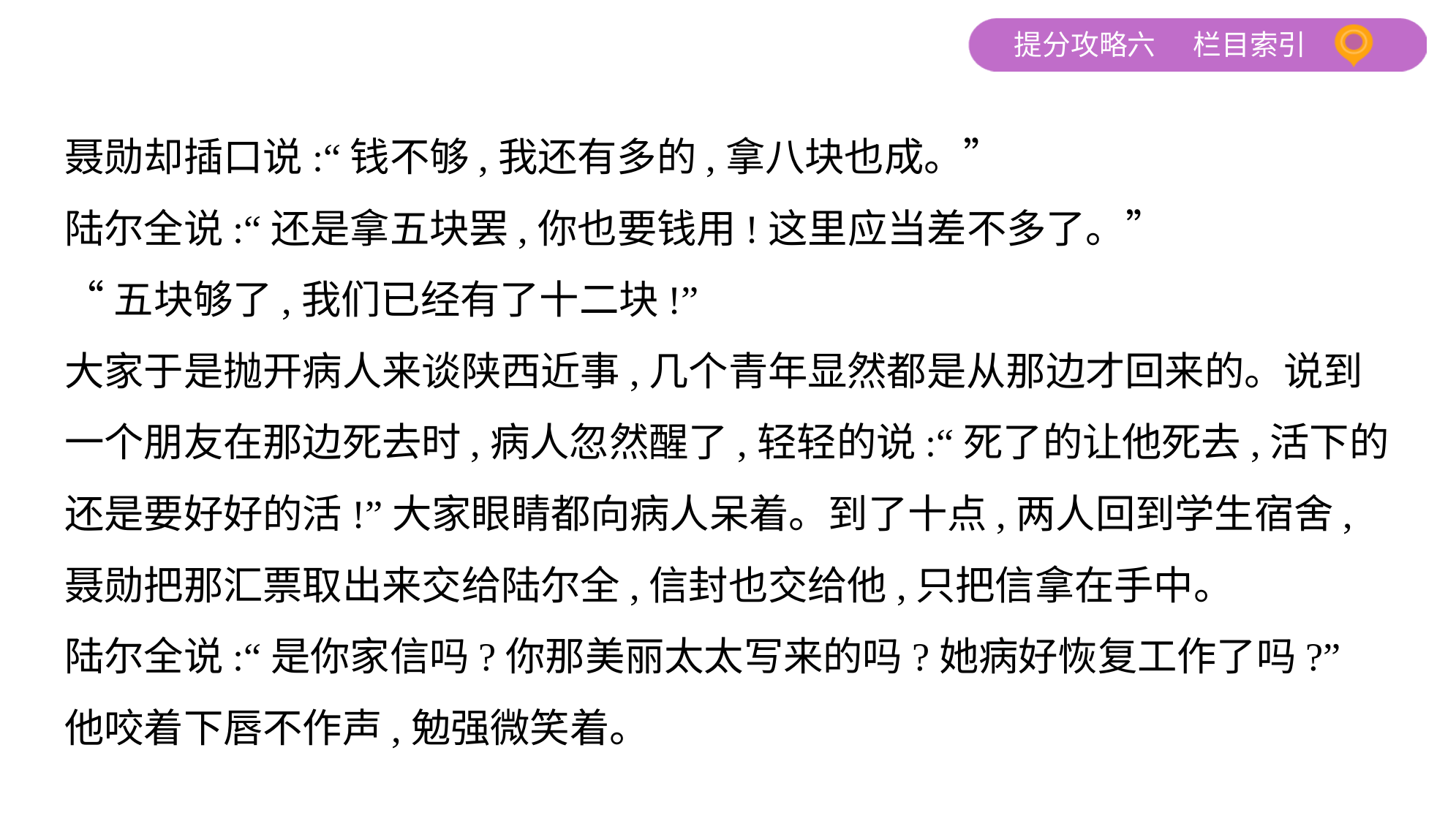

聂勋却插口说:“钱不够,我还有多的,拿八块也成。”
陆尔全说:“还是拿五块罢,你也要钱用!这里应当差不多了。”
“五块够了,我们已经有了十二块!”
大家于是抛开病人来谈陕西近事,几个青年显然都是从那边才回来的。说到
一个朋友在那边死去时,病人忽然醒了,轻轻的说:“死了的让他死去,活下的
还是要好好的活!”大家眼睛都向病人呆着。到了十点,两人回到学生宿舍,
聂勋把那汇票取出来交给陆尔全,信封也交给他,只把信拿在手中。
陆尔全说:“是你家信吗?你那美丽太太写来的吗?她病好恢复工作了吗?”
他咬着下唇不作声,勉强微笑着。